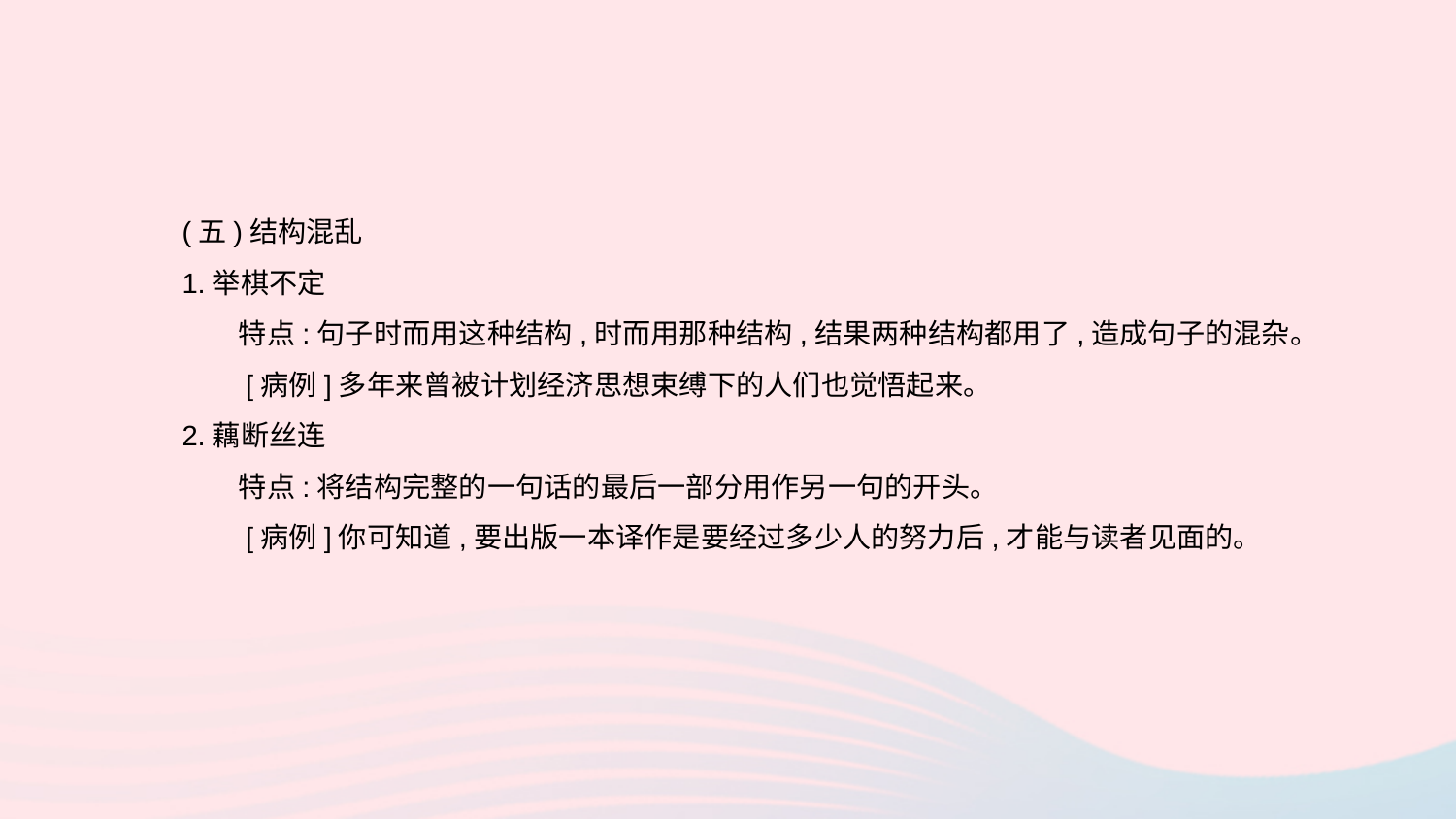

(五)结构混乱
1.举棋不定
　　特点:句子时而用这种结构,时而用那种结构,结果两种结构都用了,造成句子的混杂。
　　[病例]多年来曾被计划经济思想束缚下的人们也觉悟起来。
2.藕断丝连
　　特点:将结构完整的一句话的最后一部分用作另一句的开头。
　　[病例]你可知道,要出版一本译作是要经过多少人的努力后,才能与读者见面的。